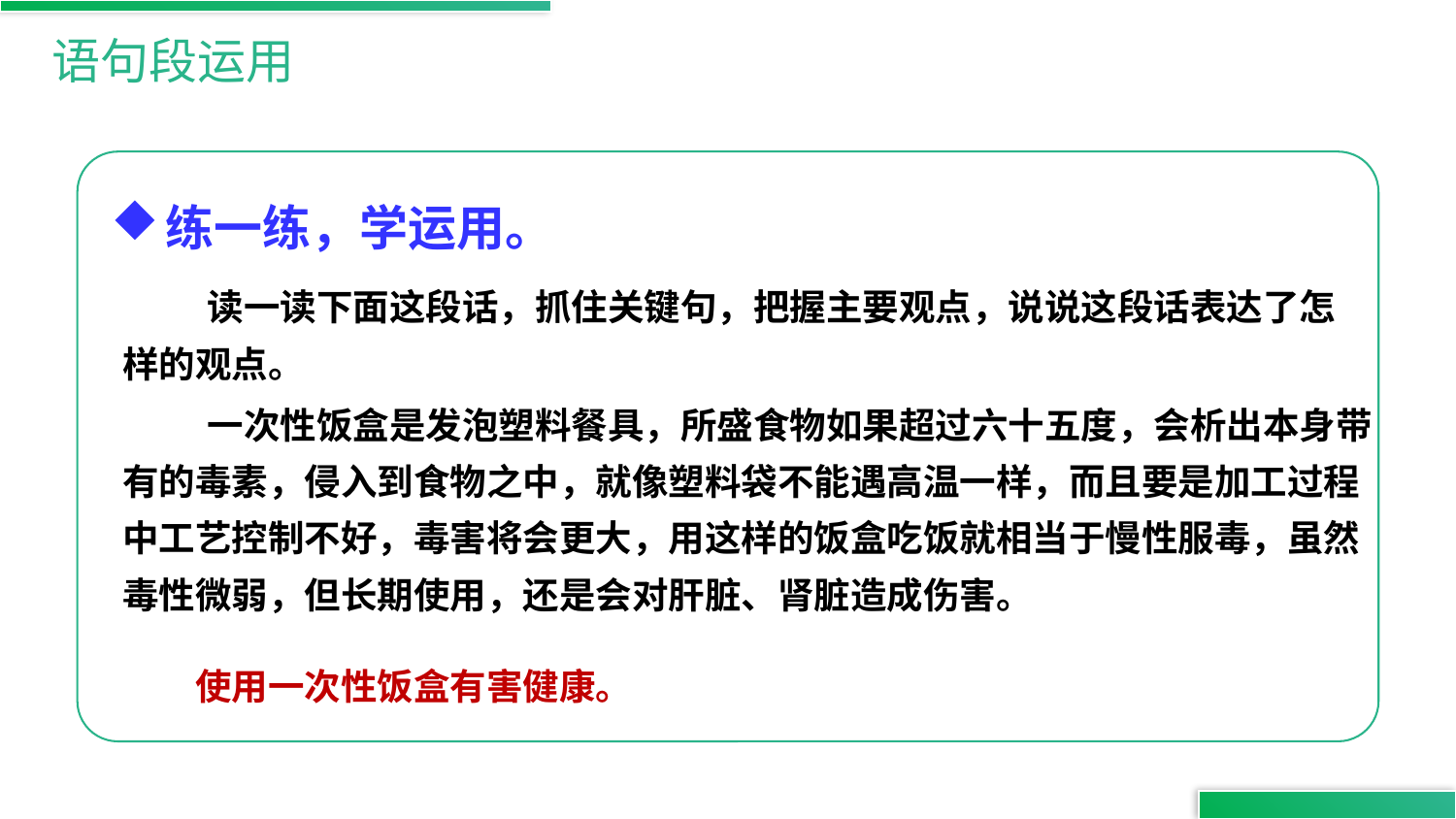

语句段运用
练一练，学运用。
读一读下面这段话，抓住关键句，把握主要观点，说说这段话表达了怎样的观点。
一次性饭盒是发泡塑料餐具，所盛食物如果超过六十五度，会析出本身带有的毒素，侵入到食物之中，就像塑料袋不能遇高温一样，而且要是加工过程中工艺控制不好，毒害将会更大，用这样的饭盒吃饭就相当于慢性服毒，虽然毒性微弱，但长期使用，还是会对肝脏、肾脏造成伤害。
使用一次性饭盒有害健康。